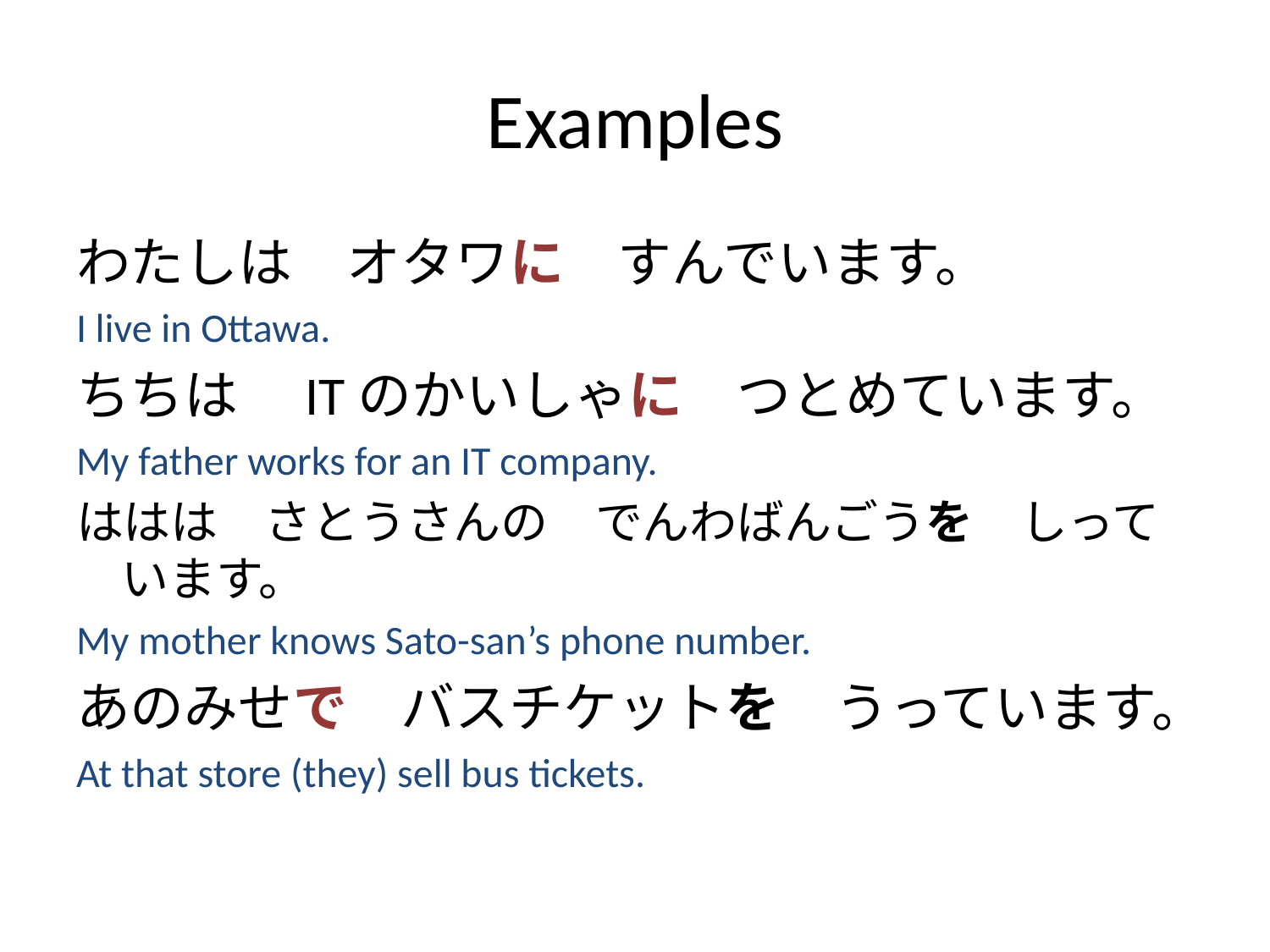

# Examples
わたしは　オタワに　すんでいます。
I live in Ottawa.
ちちは　ITのかいしゃに　つとめています。
My father works for an IT company.
ははは　さとうさんの　でんわばんごうを　しっています。
My mother knows Sato-san’s phone number.
あのみせで　バスチケットを　うっています。
At that store (they) sell bus tickets.